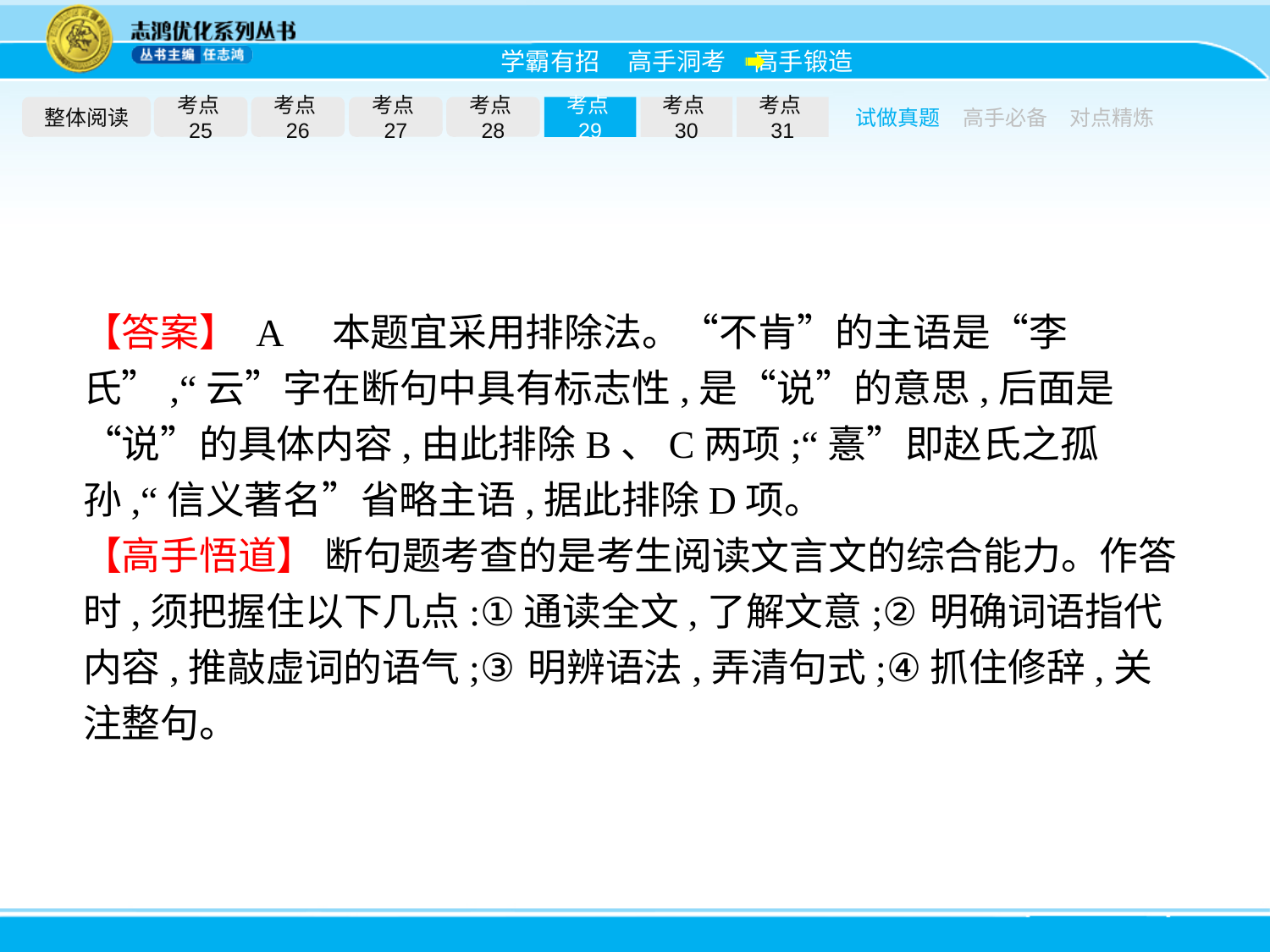

整体阅读
考点25
考点26
考点27
考点28
考点29
考点30
考点31
试做真题
高手必备
对点精炼
【答案】 A　本题宜采用排除法。“不肯”的主语是“李氏”,“云”字在断句中具有标志性,是“说”的意思,后面是“说”的具体内容,由此排除B、C两项;“憙”即赵氏之孤孙,“信义著名”省略主语,据此排除D项。
【高手悟道】 断句题考查的是考生阅读文言文的综合能力。作答时,须把握住以下几点:①通读全文,了解文意;②明确词语指代内容,推敲虚词的语气;③明辨语法,弄清句式;④抓住修辞,关注整句。